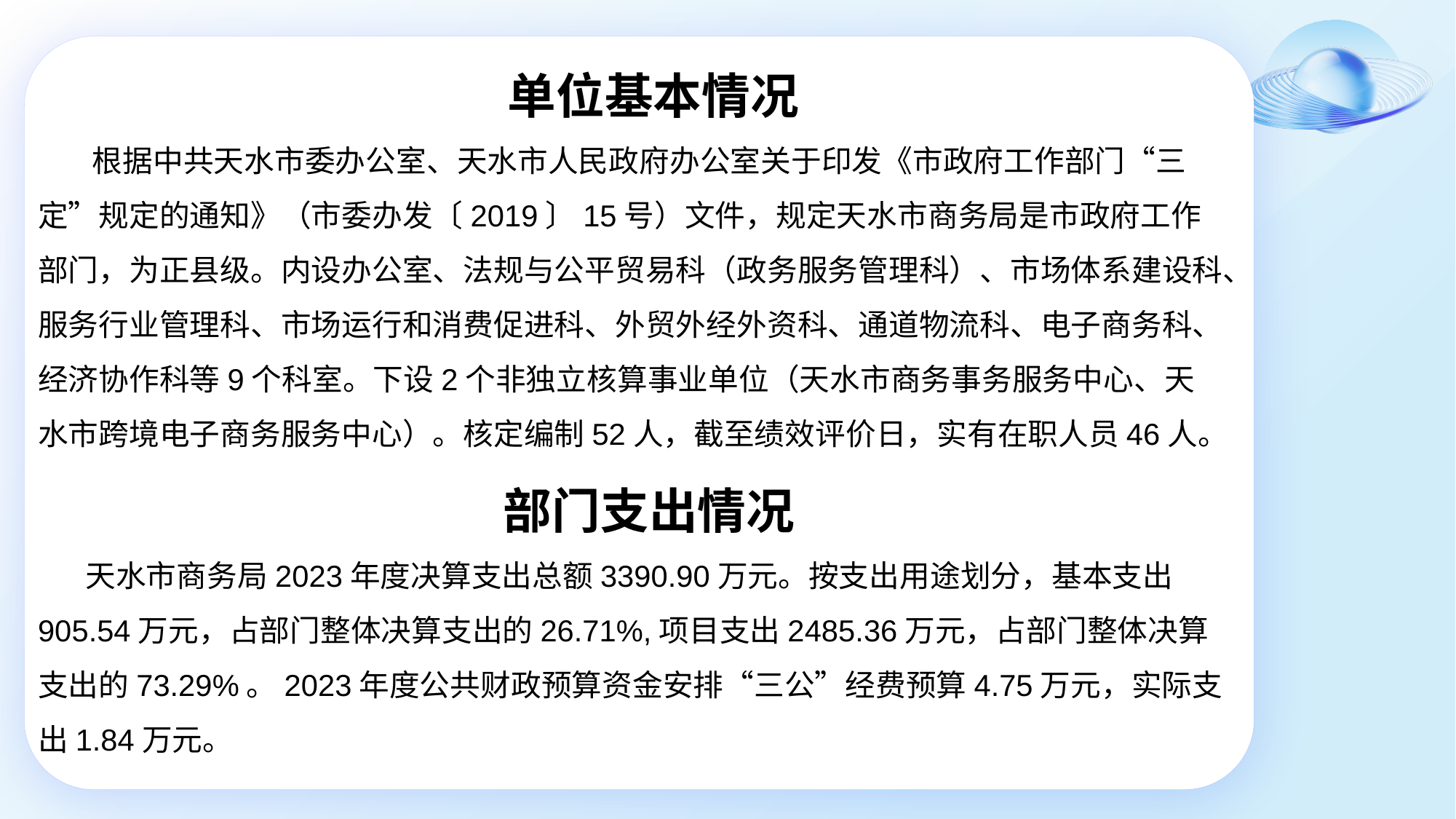

单位基本情况
       根据中共天水市委办公室、天水市人民政府办公室关于印发《市政府工作部门“三定”规定的通知》（市委办发〔2019〕15号）文件，规定天水市商务局是市政府工作部门，为正县级。内设办公室、法规与公平贸易科（政务服务管理科）、市场体系建设科、服务行业管理科、市场运行和消费促进科、外贸外经外资科、通道物流科、电子商务科、经济协作科等9个科室。下设2个非独立核算事业单位（天水市商务事务服务中心、天水市跨境电子商务服务中心）。核定编制52人，截至绩效评价日，实有在职人员46人。
   部门支出情况
      天水市商务局2023年度决算支出总额3390.90万元。按支出用途划分，基本支出905.54万元，占部门整体决算支出的26.71%,项目支出2485.36万元，占部门整体决算支出的73.29%。2023年度公共财政预算资金安排“三公”经费预算4.75万元，实际支出1.84万元。